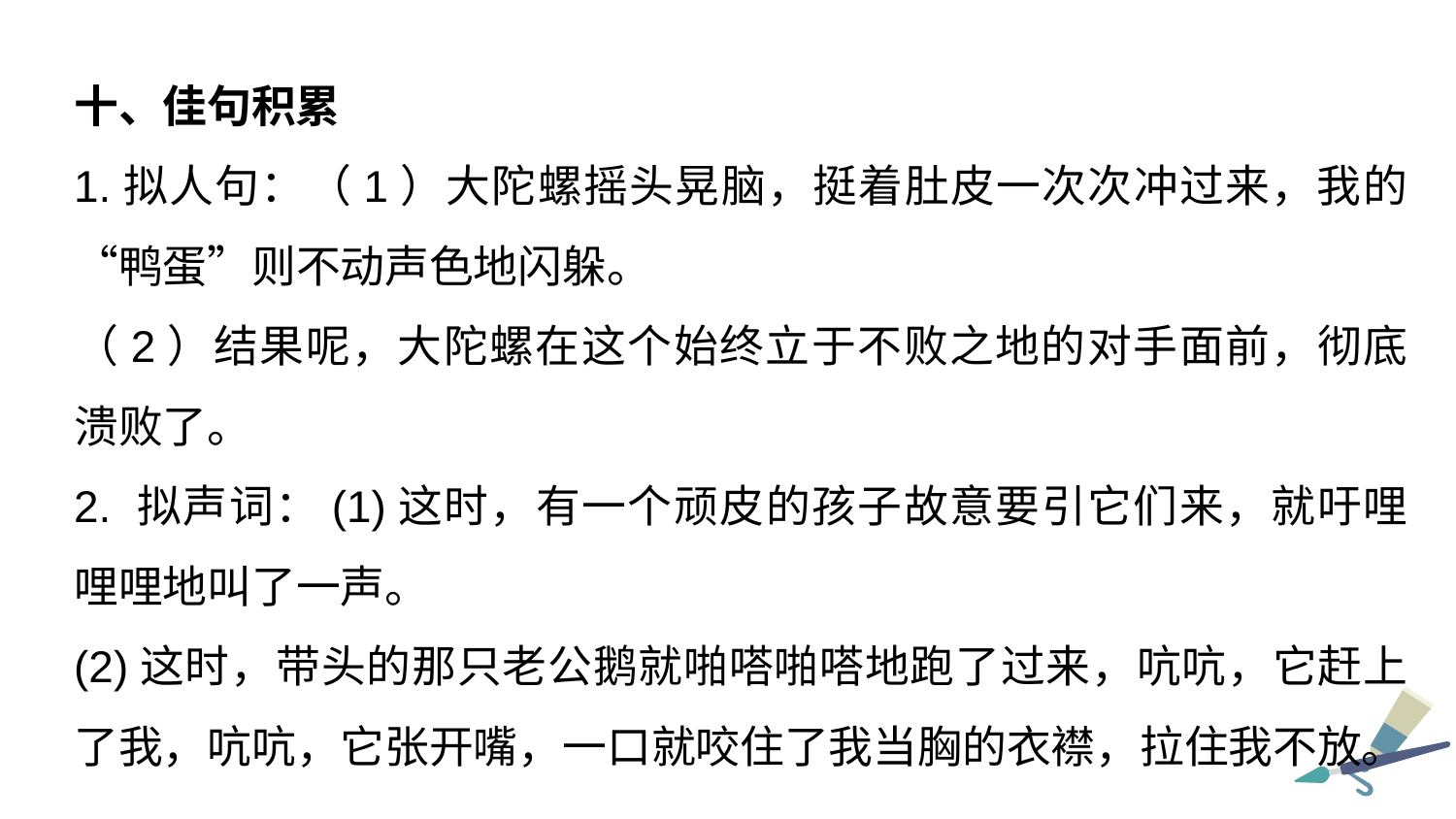

十、佳句积累
1.拟人句：（1）大陀螺摇头晃脑，挺着肚皮一次次冲过来，我的“鸭蛋”则不动声色地闪躲。
（2）结果呢，大陀螺在这个始终立于不败之地的对手面前，彻底溃败了。
2. 拟声词：(1)这时，有一个顽皮的孩子故意要引它们来，就吁哩哩哩地叫了一声。
(2)这时，带头的那只老公鹅就啪嗒啪嗒地跑了过来，吭吭，它赶上了我，吭吭，它张开嘴，一口就咬住了我当胸的衣襟，拉住我不放。